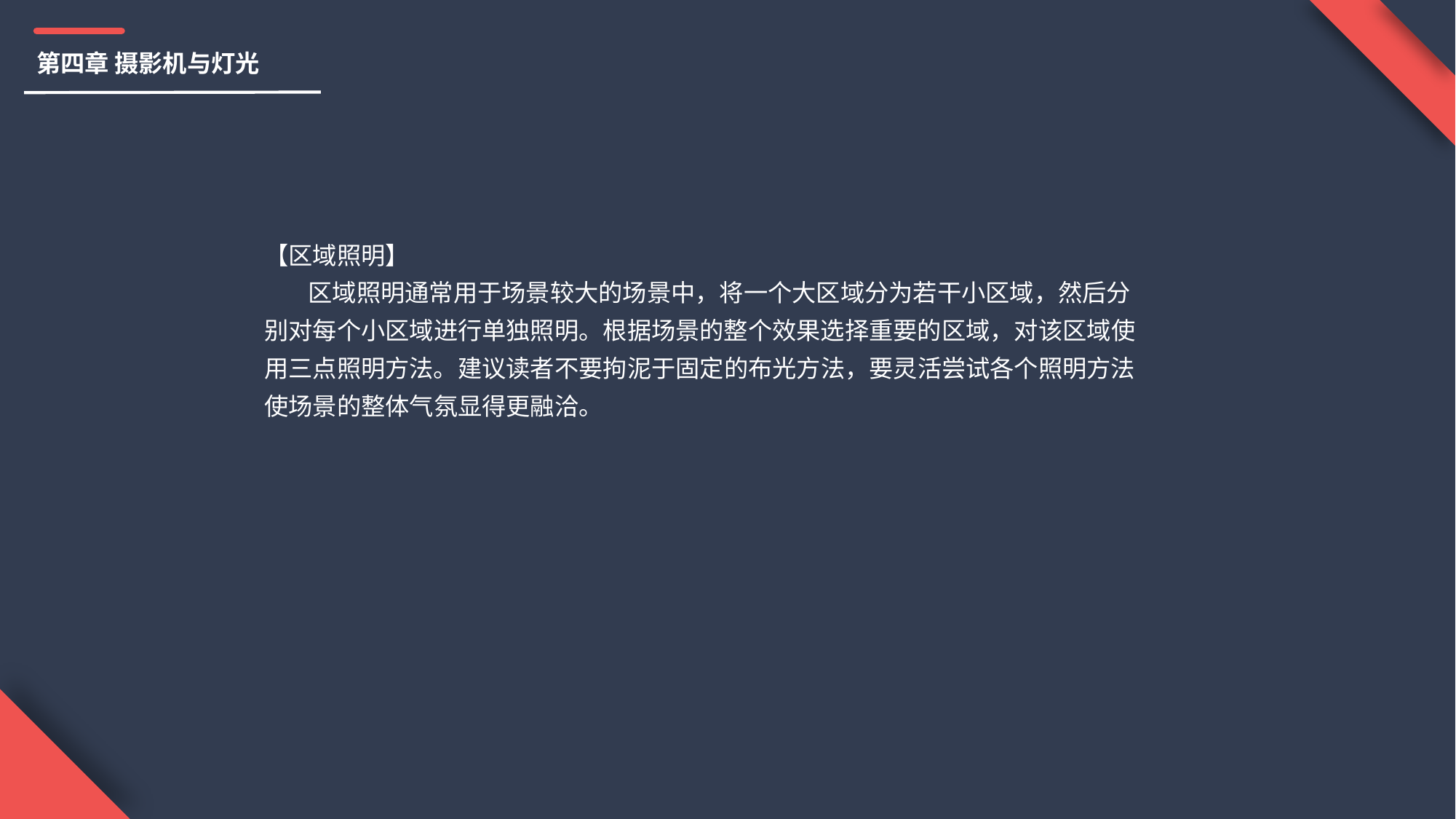

第四章 摄影机与灯光
【区域照明】
       区域照明通常用于场景较大的场景中，将一个大区域分为若干小区域，然后分别对每个小区域进行单独照明。根据场景的整个效果选择重要的区域，对该区域使用三点照明方法。建议读者不要拘泥于固定的布光方法，要灵活尝试各个照明方法使场景的整体气氛显得更融洽。